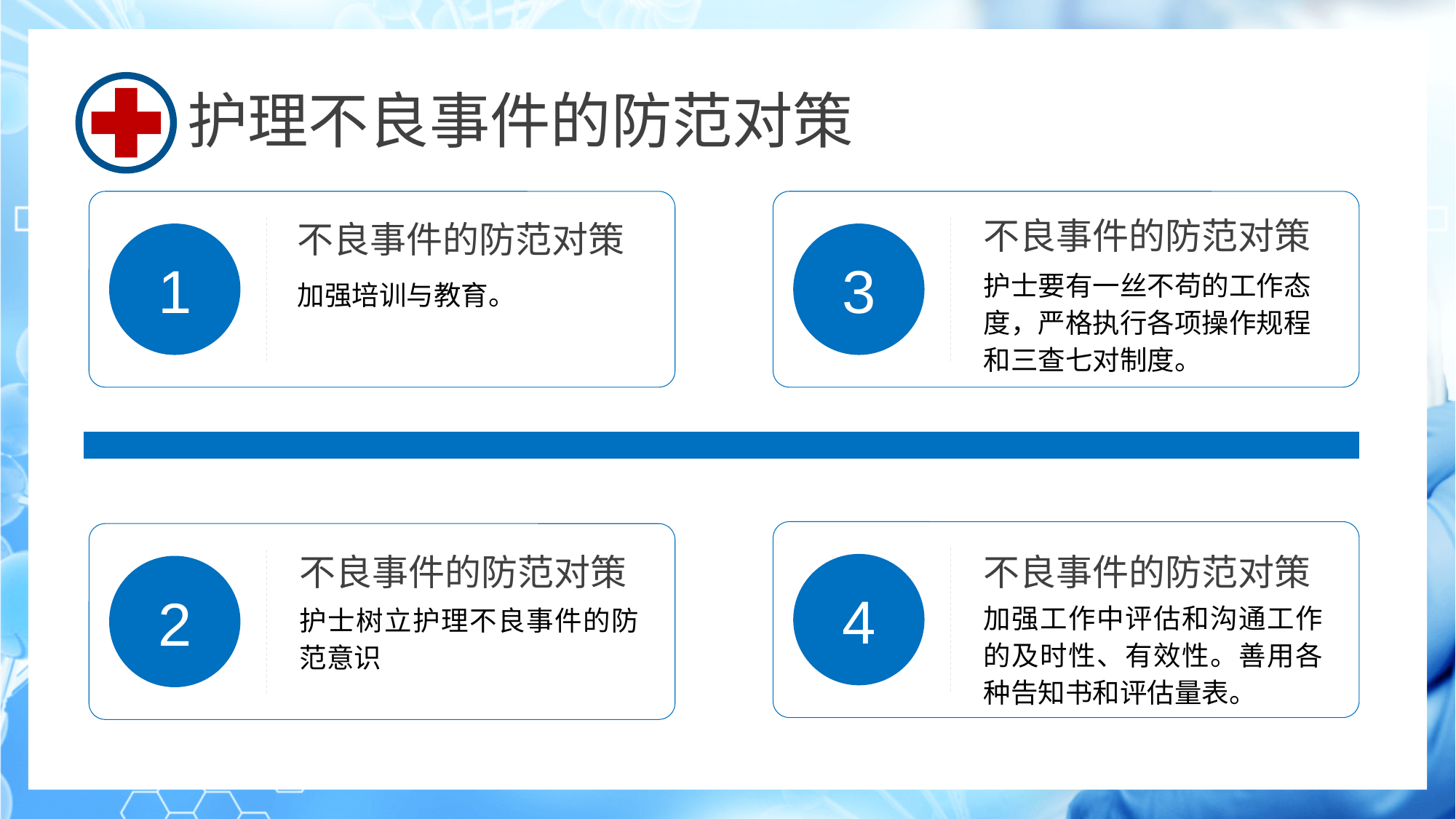

护理不良事件的防范对策

不良事件的防范对策
1
加强培训与教育。

不良事件的防范对策
3
护士要有一丝不苟的工作态度，严格执行各项操作规程和三查七对制度。

不良事件的防范对策
4
加强工作中评估和沟通工作的及时性、有效性。善用各种告知书和评估量表。

不良事件的防范对策
2
护士树立护理不良事件的防范意识